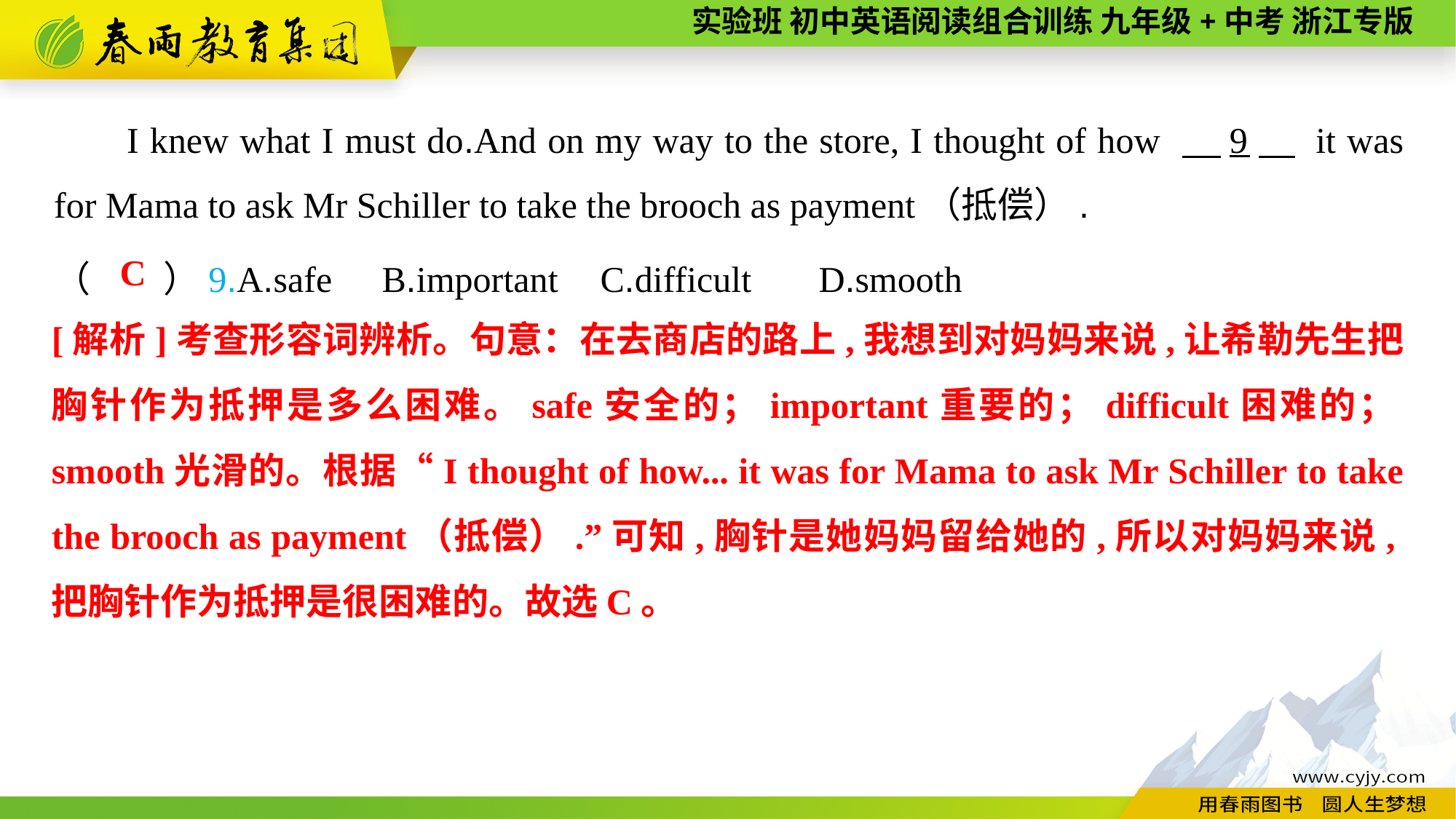

I knew what I must do.And on my way to the store, I thought of how 　9　 it was for Mama to ask Mr Schiller to take the brooch as payment（抵偿）.
（　　）9.A.safe	B.important	C.difficult	D.smooth
C
[解析]考查形容词辨析。句意：在去商店的路上,我想到对妈妈来说,让希勒先生把胸针作为抵押是多么困难。safe安全的；important重要的；difficult困难的；smooth光滑的。根据“I thought of how... it was for Mama to ask Mr Schiller to take the brooch as payment（抵偿）.”可知,胸针是她妈妈留给她的,所以对妈妈来说,把胸针作为抵押是很困难的。故选C。